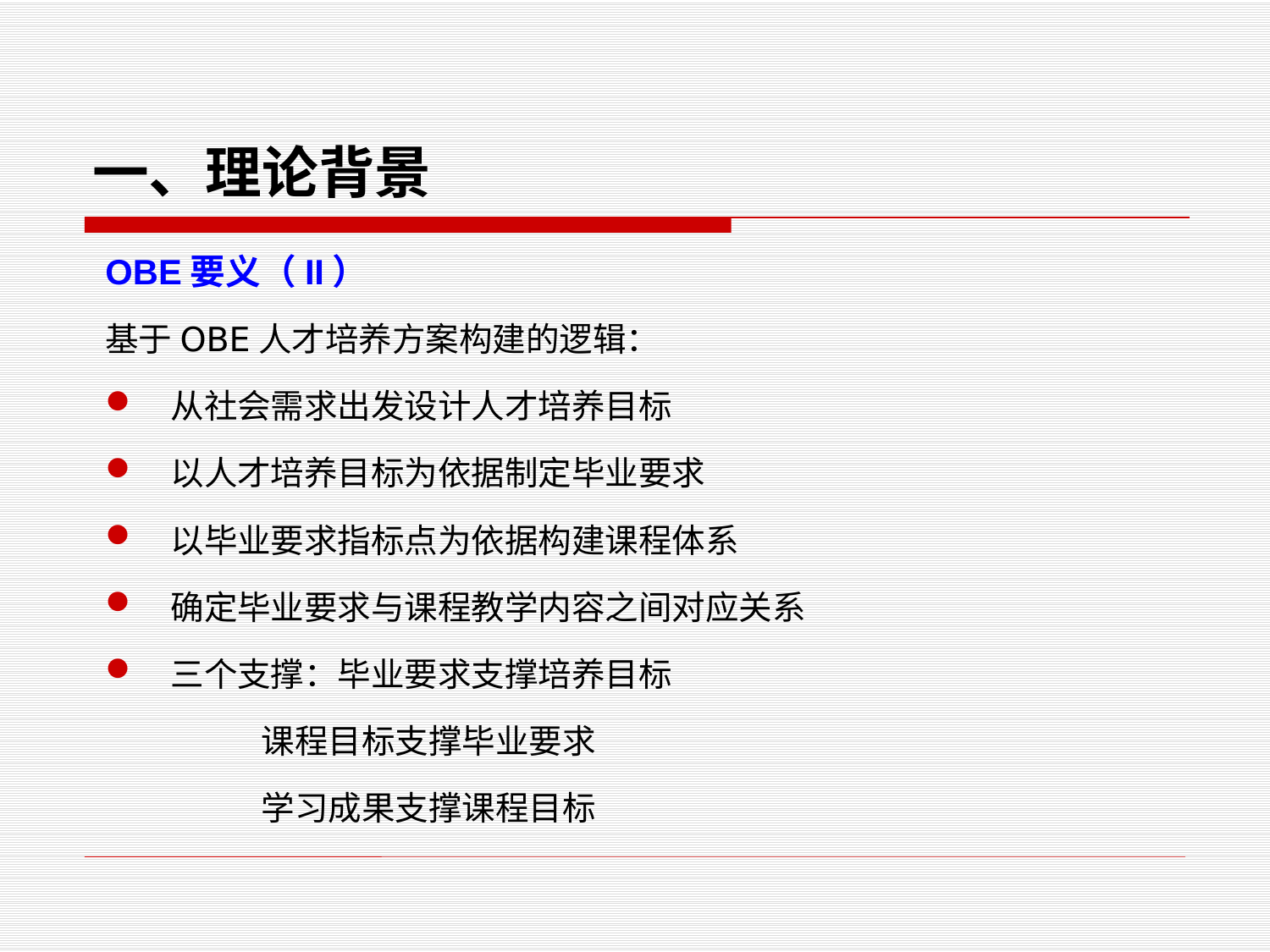

# 一、理论背景
OBE要义（II）
基于OBE人才培养方案构建的逻辑：
从社会需求出发设计人才培养目标
以人才培养目标为依据制定毕业要求
以毕业要求指标点为依据构建课程体系
确定毕业要求与课程教学内容之间对应关系
三个支撑：毕业要求支撑培养目标
                    课程目标支撑毕业要求
                    学习成果支撑课程目标